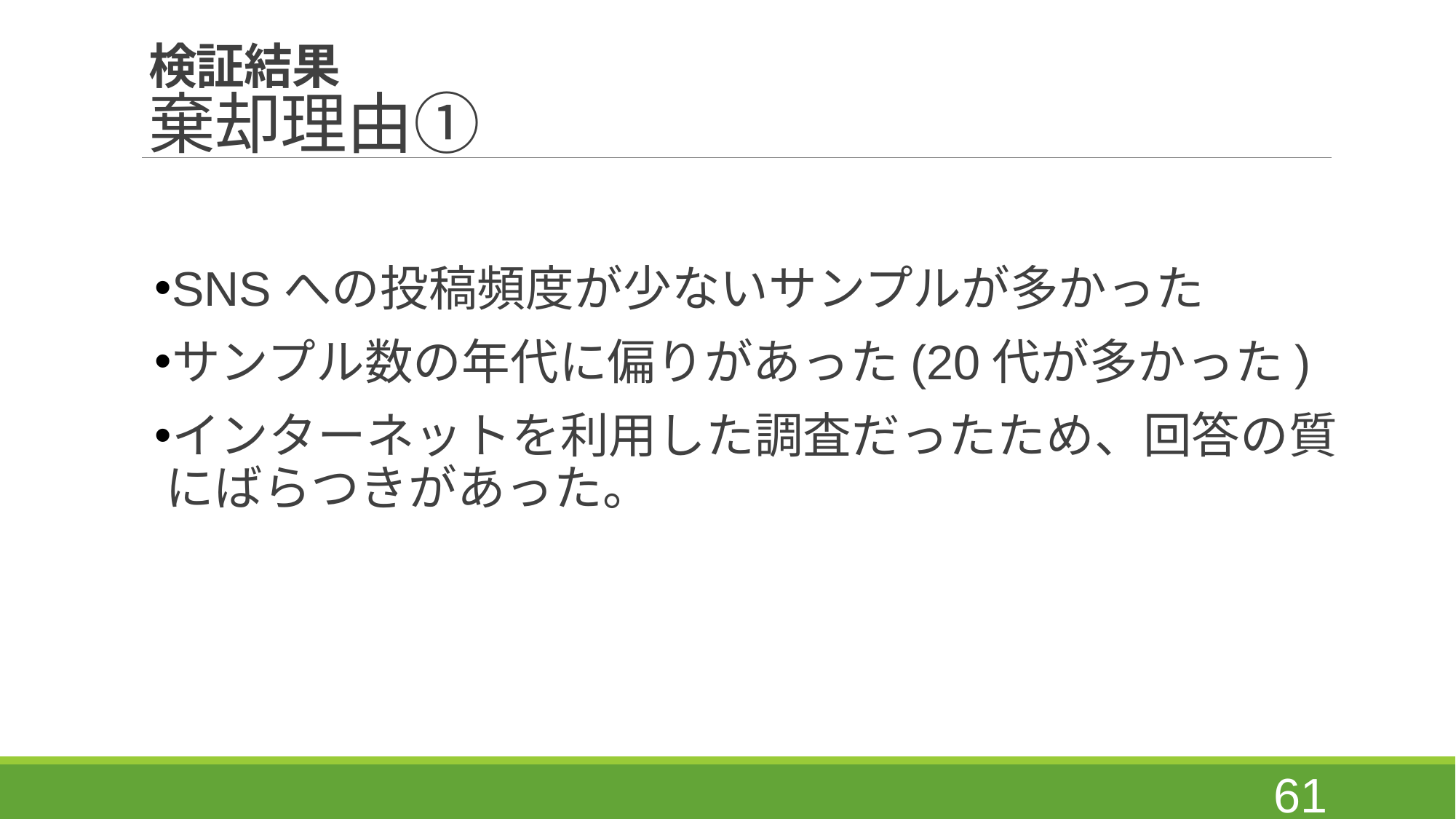

# 検証結果 棄却理由①
SNSへの投稿頻度が少ないサンプルが多かった
サンプル数の年代に偏りがあった(20代が多かった)
インターネットを利用した調査だったため、回答の質にばらつきがあった。

61